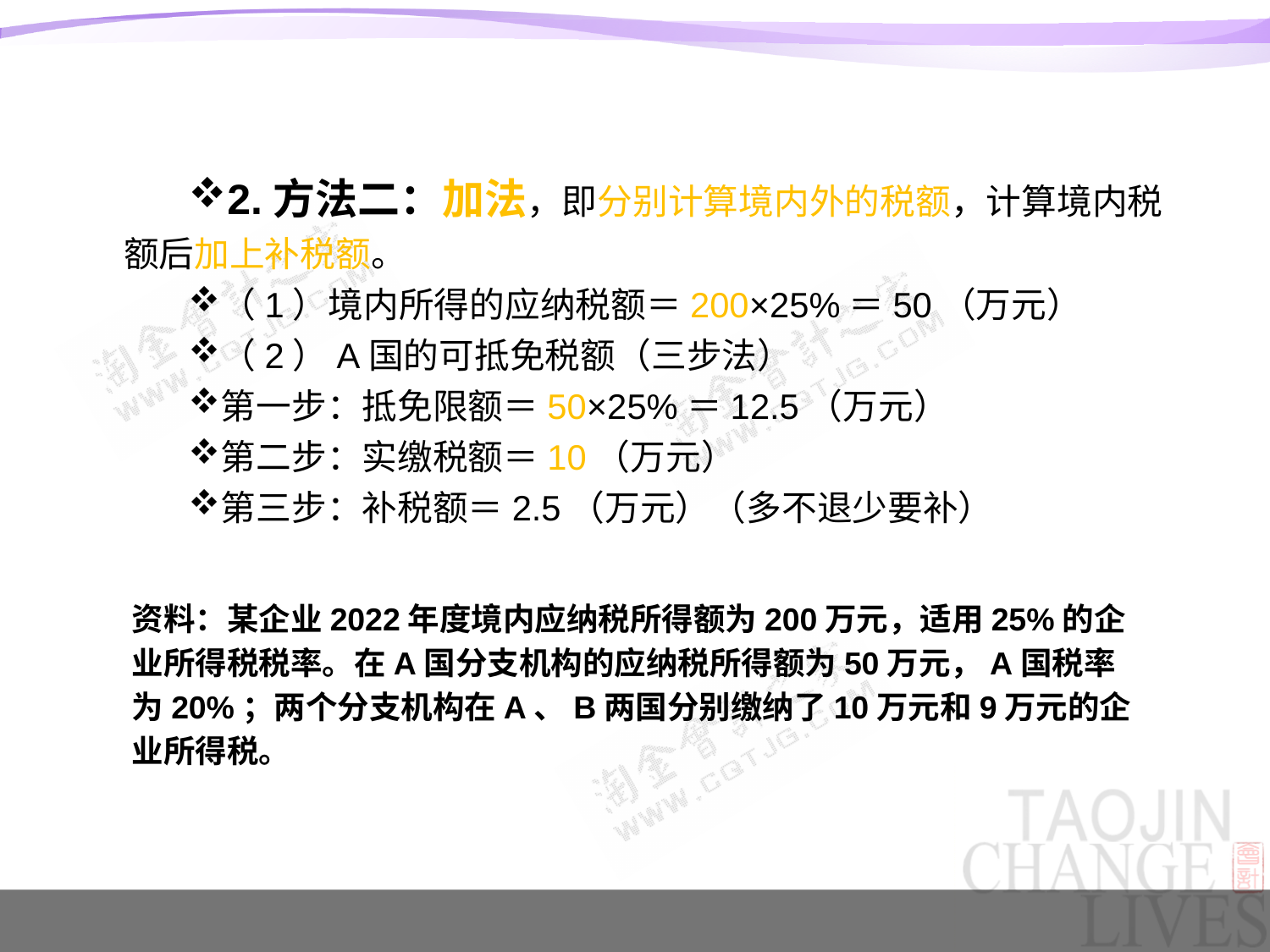

#
2.方法二：加法，即分别计算境内外的税额，计算境内税额后加上补税额。
（1）境内所得的应纳税额＝200×25%＝50（万元）
（2）A国的可抵免税额（三步法）
第一步：抵免限额＝50×25%＝12.5（万元）
第二步：实缴税额＝10（万元）
第三步：补税额＝2.5（万元）（多不退少要补）

资料：某企业2022年度境内应纳税所得额为200万元，适用25%的企业所得税税率。在A国分支机构的应纳税所得额为50万元，A国税率为20%；两个分支机构在A、B两国分别缴纳了10万元和9万元的企业所得税。